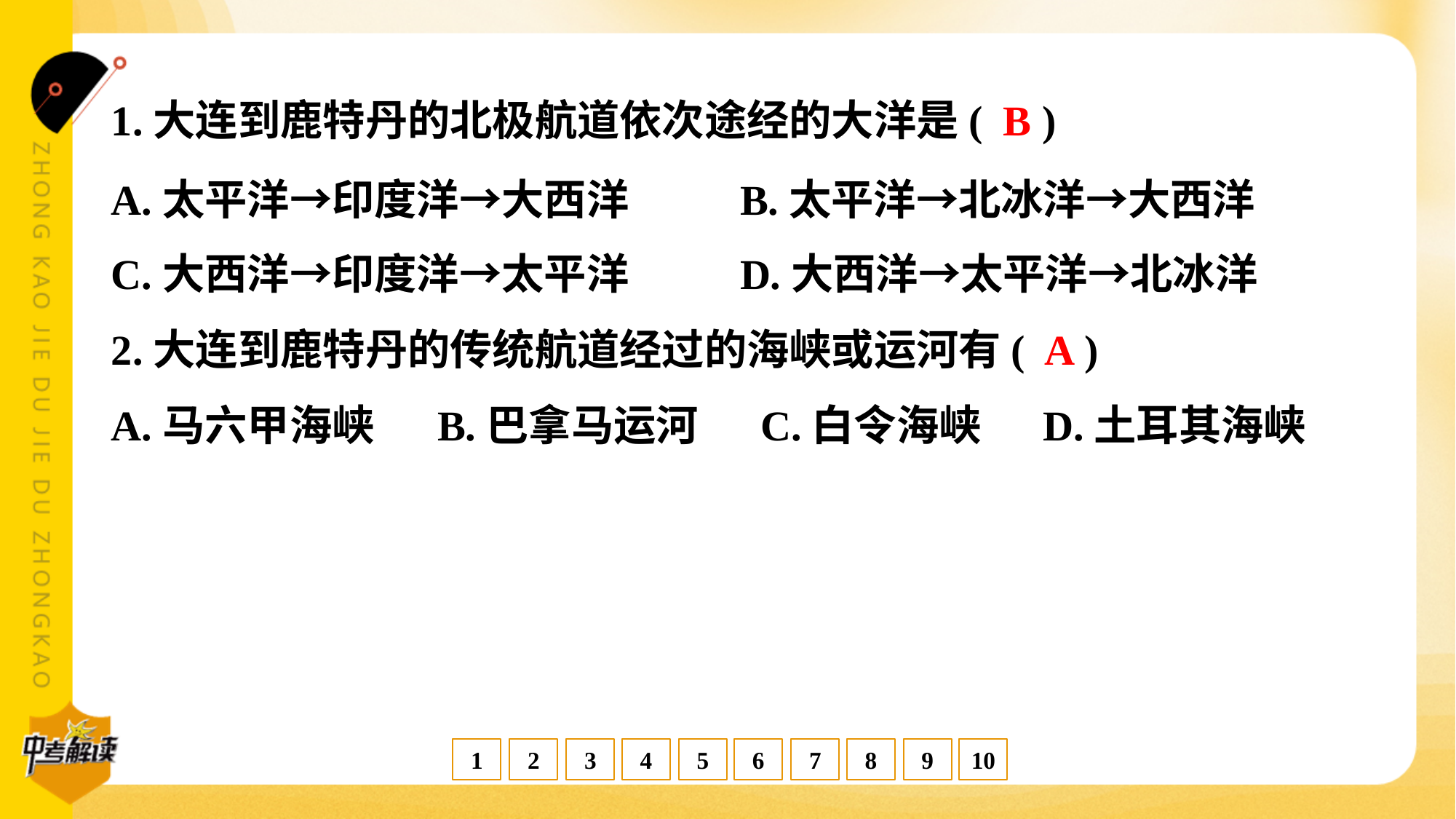

B
1.大连到鹿特丹的北极航道依次途经的大洋是(     )
A.太平洋→印度洋→大西洋	B.太平洋→北冰洋→大西洋
C.大西洋→印度洋→太平洋	D.大西洋→太平洋→北冰洋
A
2.大连到鹿特丹的传统航道经过的海峡或运河有(     )
A.马六甲海峡	B.巴拿马运河	C.白令海峡	D.土耳其海峡